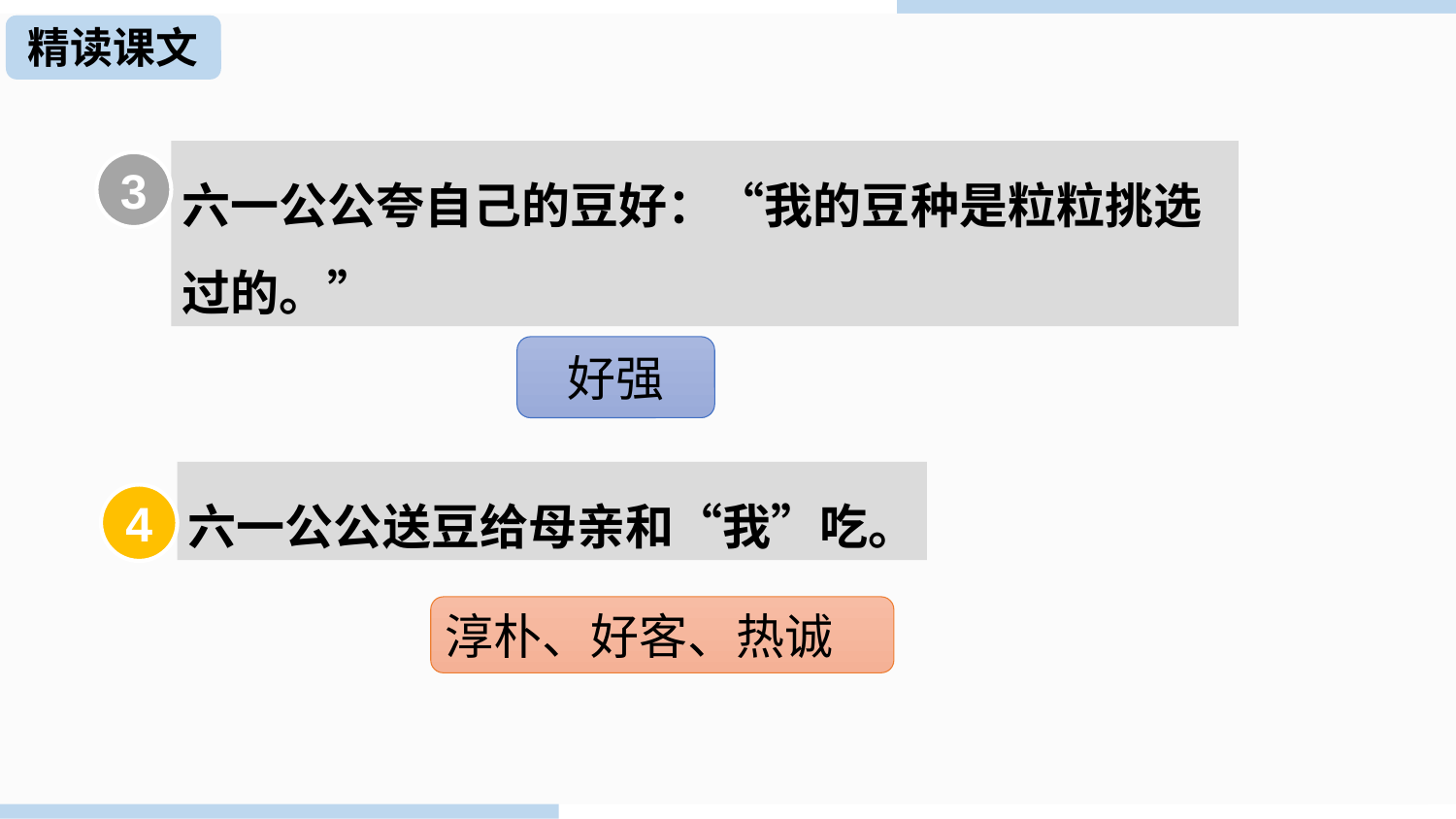

精读课文
精读课文
六一公公夸自己的豆好：“我的豆种是粒粒挑选过的。”
3
好强
六一公公送豆给母亲和“我”吃。
4
淳朴、好客、热诚